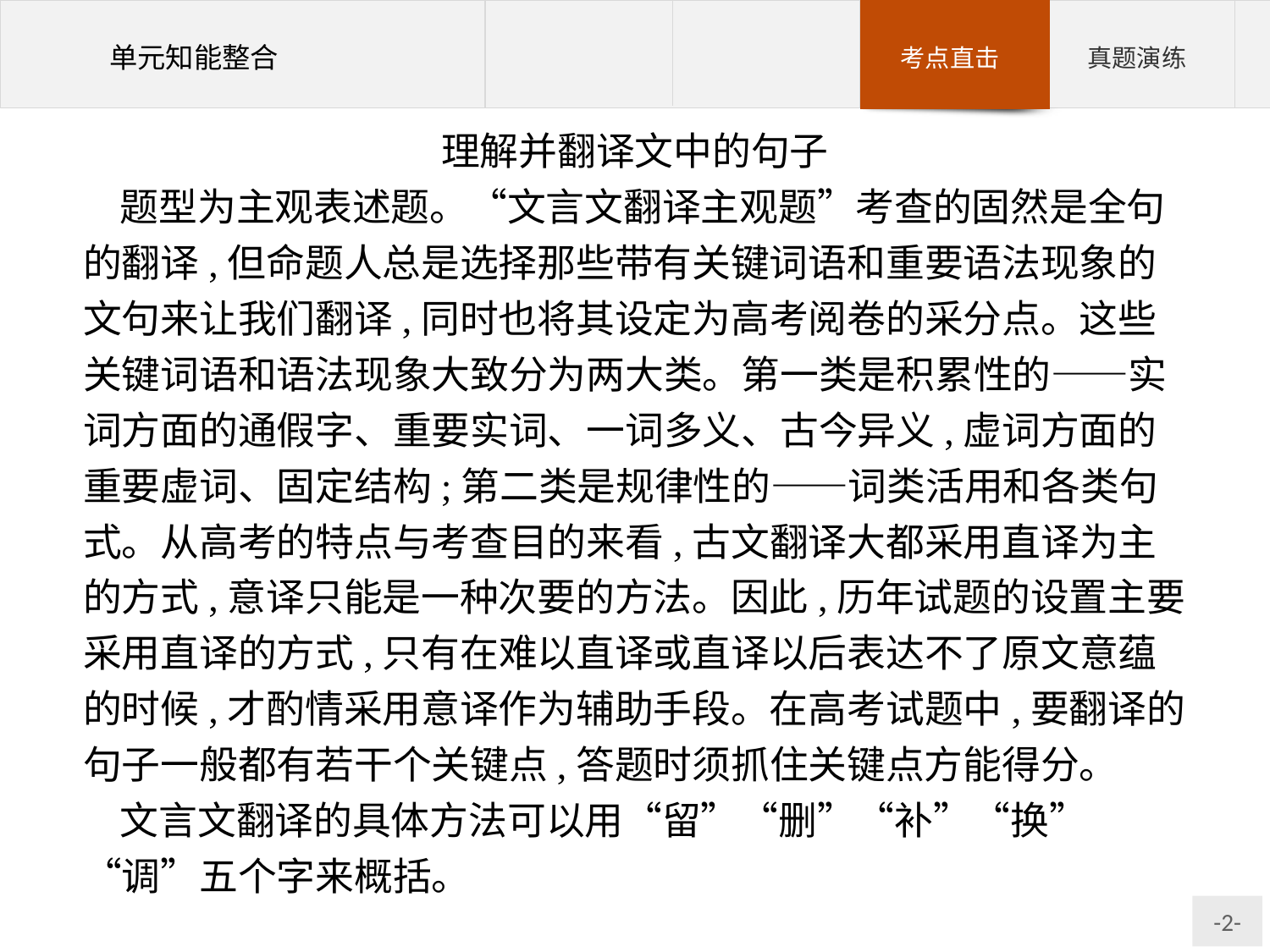

理解并翻译文中的句子
题型为主观表述题。“文言文翻译主观题”考查的固然是全句的翻译,但命题人总是选择那些带有关键词语和重要语法现象的文句来让我们翻译,同时也将其设定为高考阅卷的采分点。这些关键词语和语法现象大致分为两大类。第一类是积累性的——实词方面的通假字、重要实词、一词多义、古今异义,虚词方面的重要虚词、固定结构;第二类是规律性的——词类活用和各类句式。从高考的特点与考查目的来看,古文翻译大都采用直译为主的方式,意译只能是一种次要的方法。因此,历年试题的设置主要采用直译的方式,只有在难以直译或直译以后表达不了原文意蕴的时候,才酌情采用意译作为辅助手段。在高考试题中,要翻译的句子一般都有若干个关键点,答题时须抓住关键点方能得分。
文言文翻译的具体方法可以用“留”“删”“补”“换”“调”五个字来概括。